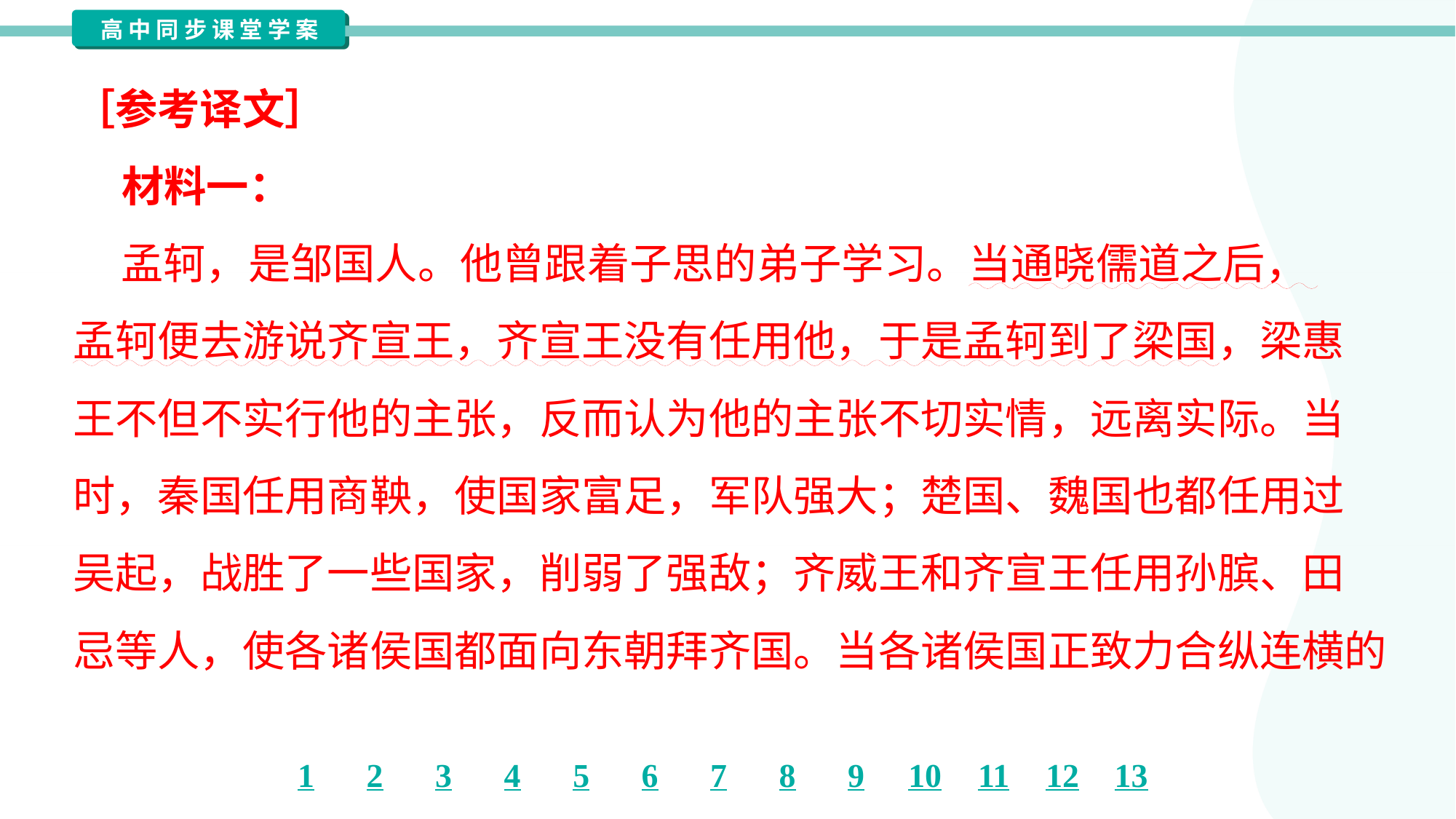

［参考译文］
    材料一：
    孟轲，是邹国人。他曾跟着子思的弟子学习。当通晓儒道之后，
孟轲便去游说齐宣王，齐宣王没有任用他，于是孟轲到了梁国，梁惠
王不但不实行他的主张，反而认为他的主张不切实情，远离实际。当
时，秦国任用商鞅，使国家富足，军队强大；楚国、魏国也都任用过
吴起，战胜了一些国家，削弱了强敌；齐威王和齐宣王任用孙膑、田
忌等人，使各诸侯国都面向东朝拜齐国。当各诸侯国正致力合纵连横的